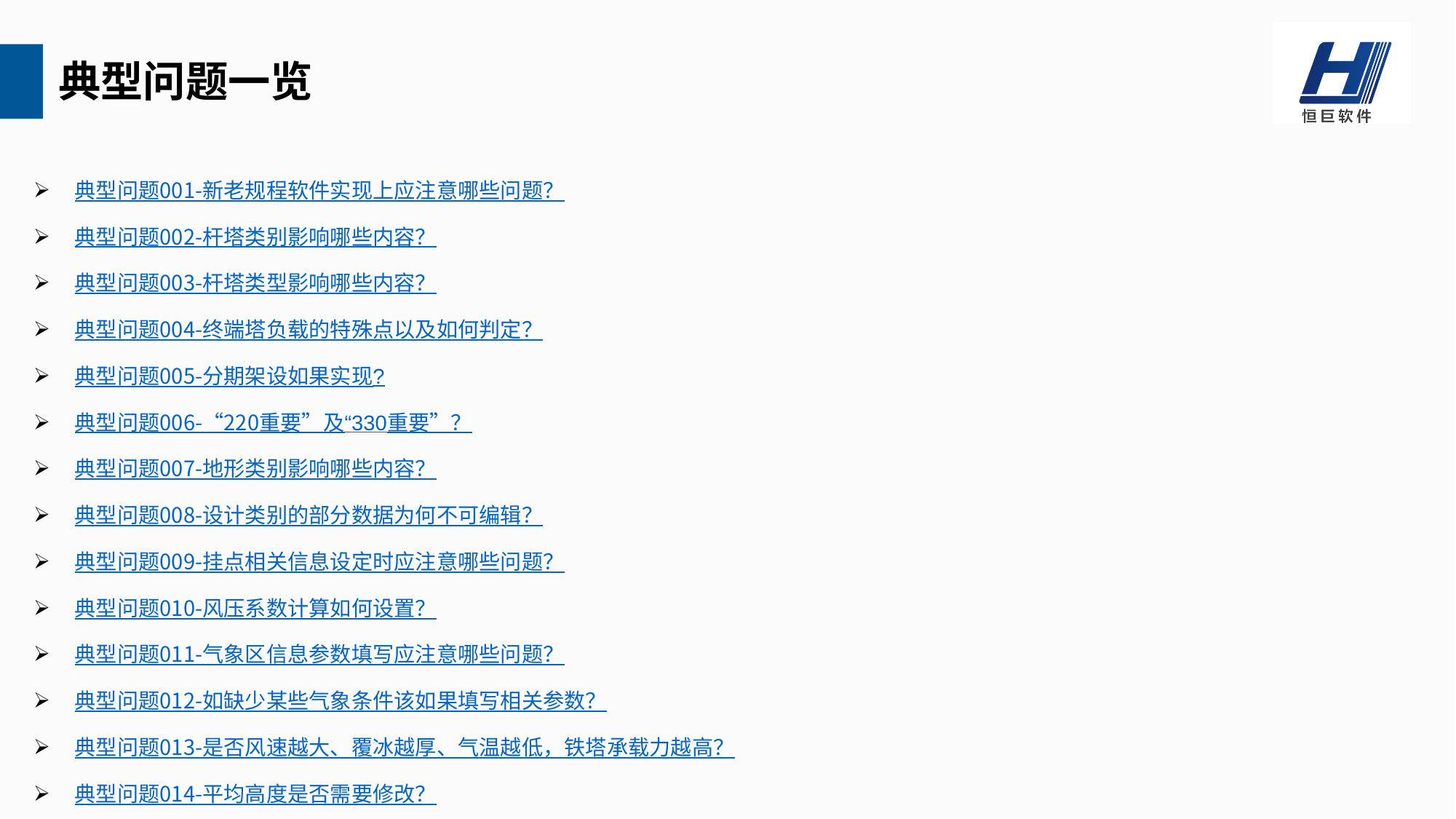

典型问题一览
典型问题001-新老规程软件实现上应注意哪些问题？
典型问题002-杆塔类别影响哪些内容？
典型问题003-杆塔类型影响哪些内容？
典型问题004-终端塔负载的特殊点以及如何判定？
典型问题005-分期架设如果实现?
典型问题006-“220重要”及“330重要”？
典型问题007-地形类别影响哪些内容？
典型问题008-设计类别的部分数据为何不可编辑？
典型问题009-挂点相关信息设定时应注意哪些问题？
典型问题010-风压系数计算如何设置？
典型问题011-气象区信息参数填写应注意哪些问题？
典型问题012-如缺少某些气象条件该如果填写相关参数？
典型问题013-是否风速越大、覆冰越厚、气温越低，铁塔承载力越高？
典型问题014-平均高度是否需要修改？
典型问题015-基准高度是否需要修改？
典型问题016-档距信息填写应注意哪些内容？
典型问题017-垂重兼型计算如何处理？